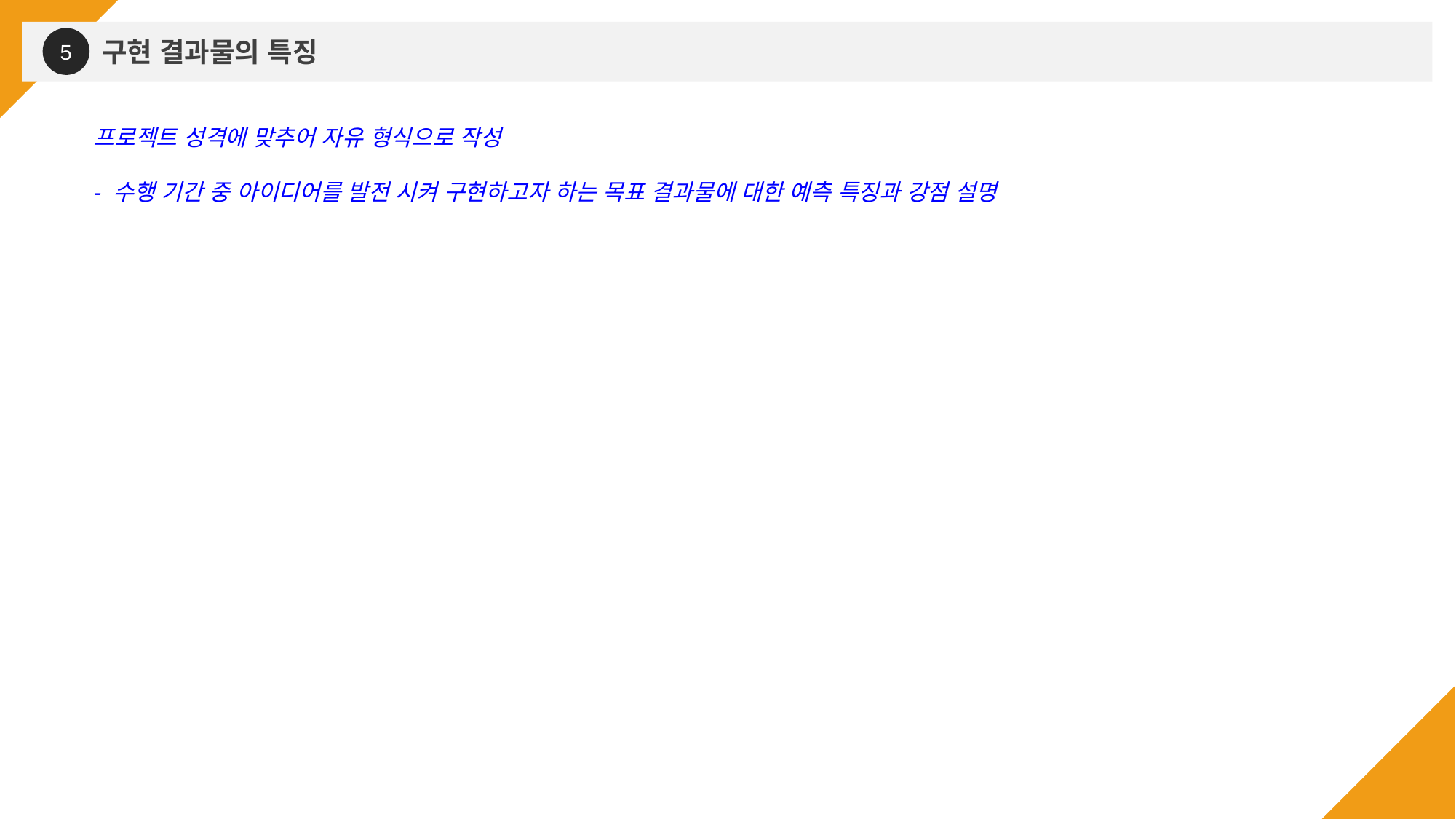

5
구현 결과물의 특징
프로젝트 성격에 맞추어 자유 형식으로 작성

- 수행 기간 중 아이디어를 발전 시켜 구현하고자 하는 목표 결과물에 대한 예측 특징과 강점 설명